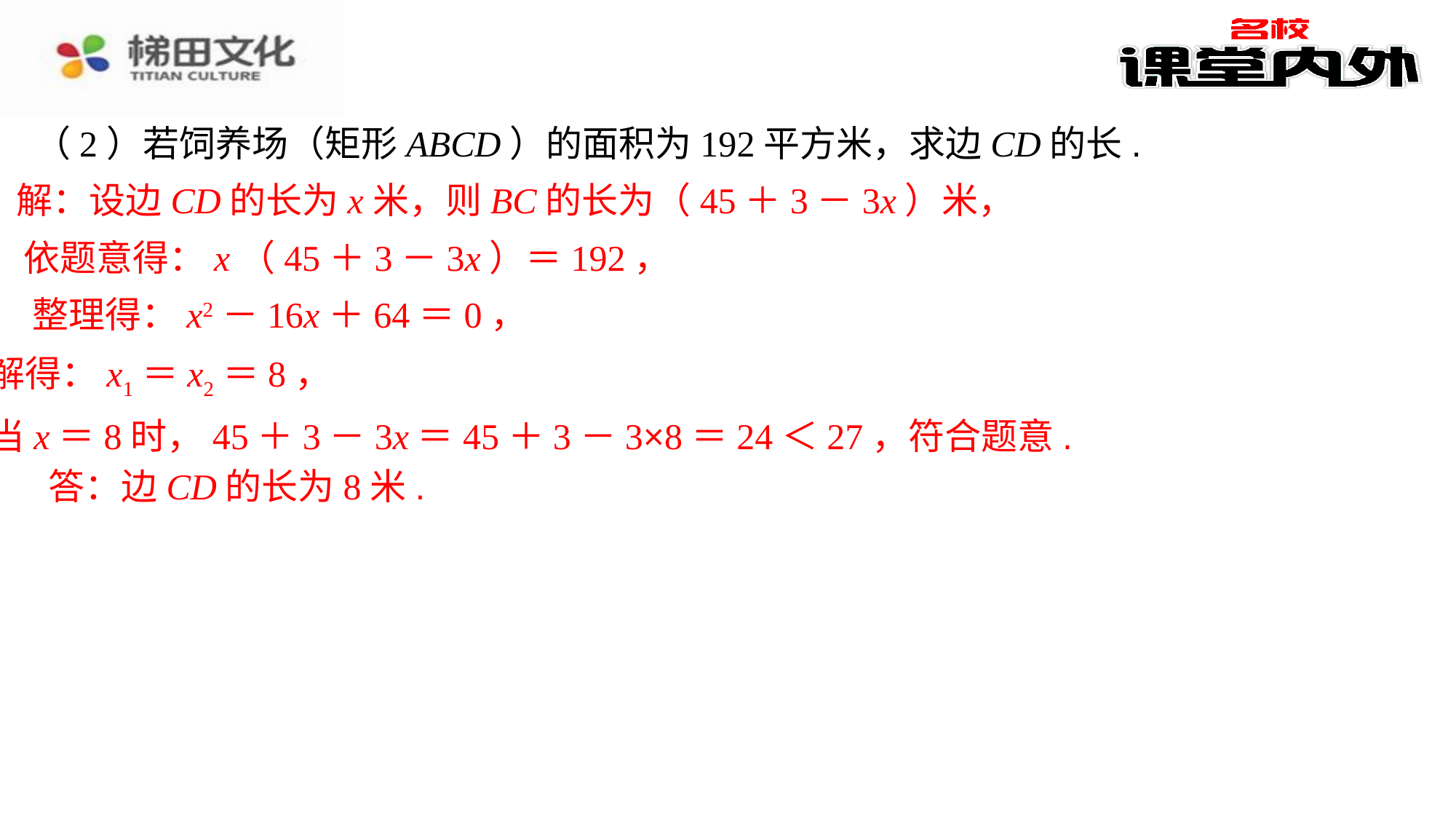

（2）若饲养场（矩形ABCD）的面积为192平方米，求边CD的长.
解：设边CD的长为x米，则BC的长为（45＋3－3x）米，
依题意得：x（45＋3－3x）＝192，
整理得：x2－16x＋64＝0，
解得：x1＝x2＝8，
当x＝8时，45＋3－3x＝45＋3－3×8＝24＜27，符合题意.
答：边CD的长为8米.